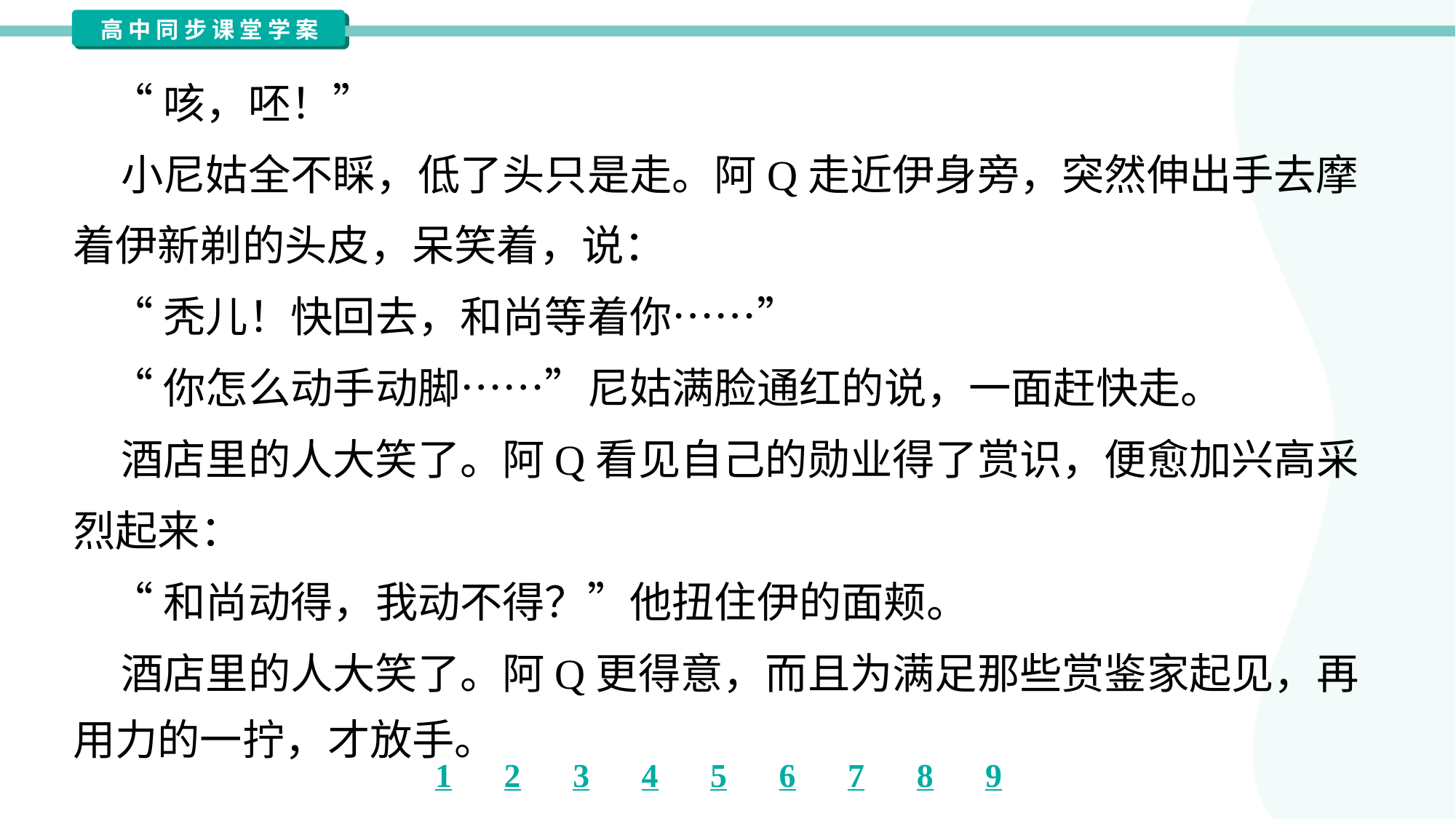

“咳，呸！”
    小尼姑全不睬，低了头只是走。阿Q走近伊身旁，突然伸出手去摩
着伊新剃的头皮，呆笑着，说：
    “秃儿！快回去，和尚等着你……”
    “你怎么动手动脚……”尼姑满脸通红的说，一面赶快走。
    酒店里的人大笑了。阿Q看见自己的勋业得了赏识，便愈加兴高采
烈起来：
    “和尚动得，我动不得？”他扭住伊的面颊。
    酒店里的人大笑了。阿Q更得意，而且为满足那些赏鉴家起见，再
用力的一拧，才放手。#1.2.10